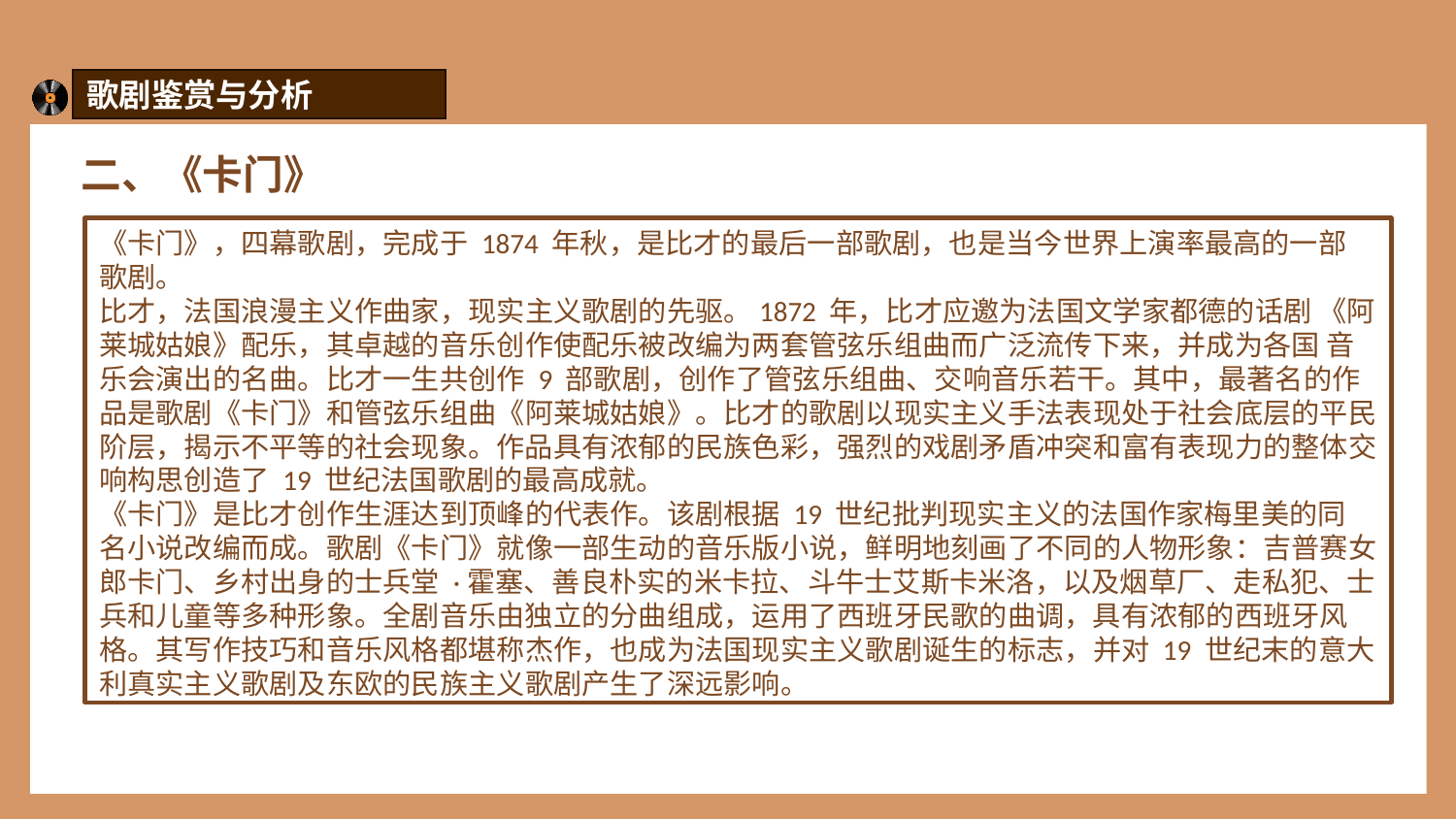

歌剧鉴赏与分析
二、《卡门》

《卡门》，四幕歌剧，完成于 1874 年秋，是比才的最后一部歌剧，也是当今世界上演率最高的一部 歌剧。
比才，法国浪漫主义作曲家，现实主义歌剧的先驱。1872 年，比才应邀为法国文学家都德的话剧 《阿莱城姑娘》配乐，其卓越的音乐创作使配乐被改编为两套管弦乐组曲而广泛流传下来，并成为各国 音乐会演出的名曲。比才一生共创作 9 部歌剧，创作了管弦乐组曲、交响音乐若干。其中，最著名的作 品是歌剧《卡门》和管弦乐组曲《阿莱城姑娘》。比才的歌剧以现实主义手法表现处于社会底层的平民 阶层，揭示不平等的社会现象。作品具有浓郁的民族色彩，强烈的戏剧矛盾冲突和富有表现力的整体交 响构思创造了 19 世纪法国歌剧的最高成就。
《卡门》是比才创作生涯达到顶峰的代表作。该剧根据 19 世纪批判现实主义的法国作家梅里美的同 名小说改编而成。歌剧《卡门》就像一部生动的音乐版小说，鲜明地刻画了不同的人物形象：吉普赛女 郎卡门、乡村出身的士兵堂 ·霍塞、善良朴实的米卡拉、斗牛士艾斯卡米洛，以及烟草厂、走私犯、士 兵和儿童等多种形象。全剧音乐由独立的分曲组成，运用了西班牙民歌的曲调，具有浓郁的西班牙风 格。其写作技巧和音乐风格都堪称杰作，也成为法国现实主义歌剧诞生的标志，并对 19 世纪末的意大 利真实主义歌剧及东欧的民族主义歌剧产生了深远影响。